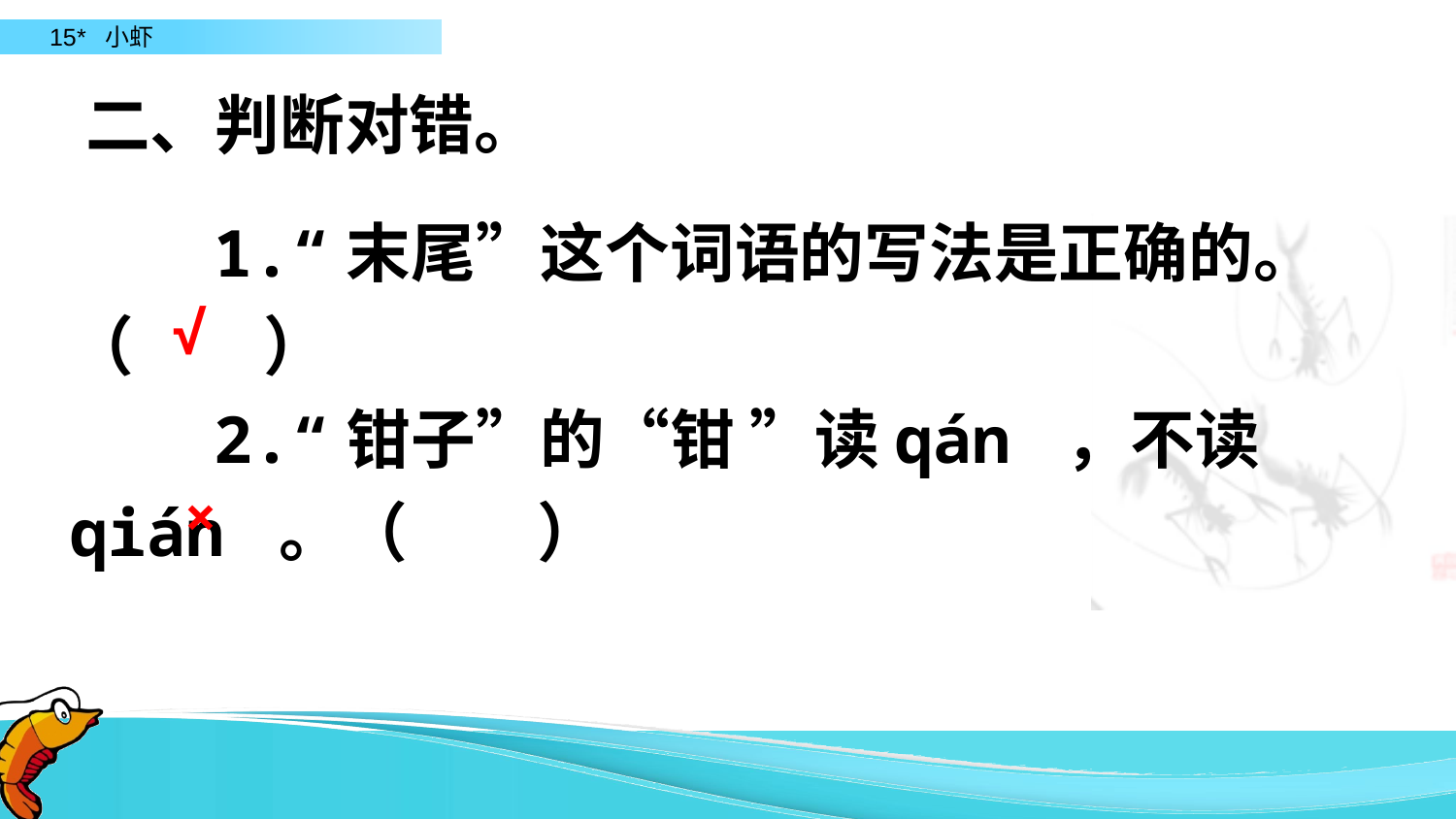

二、判断对错。
　　1.“末尾”这个词语的写法是正确的。（　　）
　　2.“钳子”的“钳 ”读qán ，不读qián 。（　　）
√
×